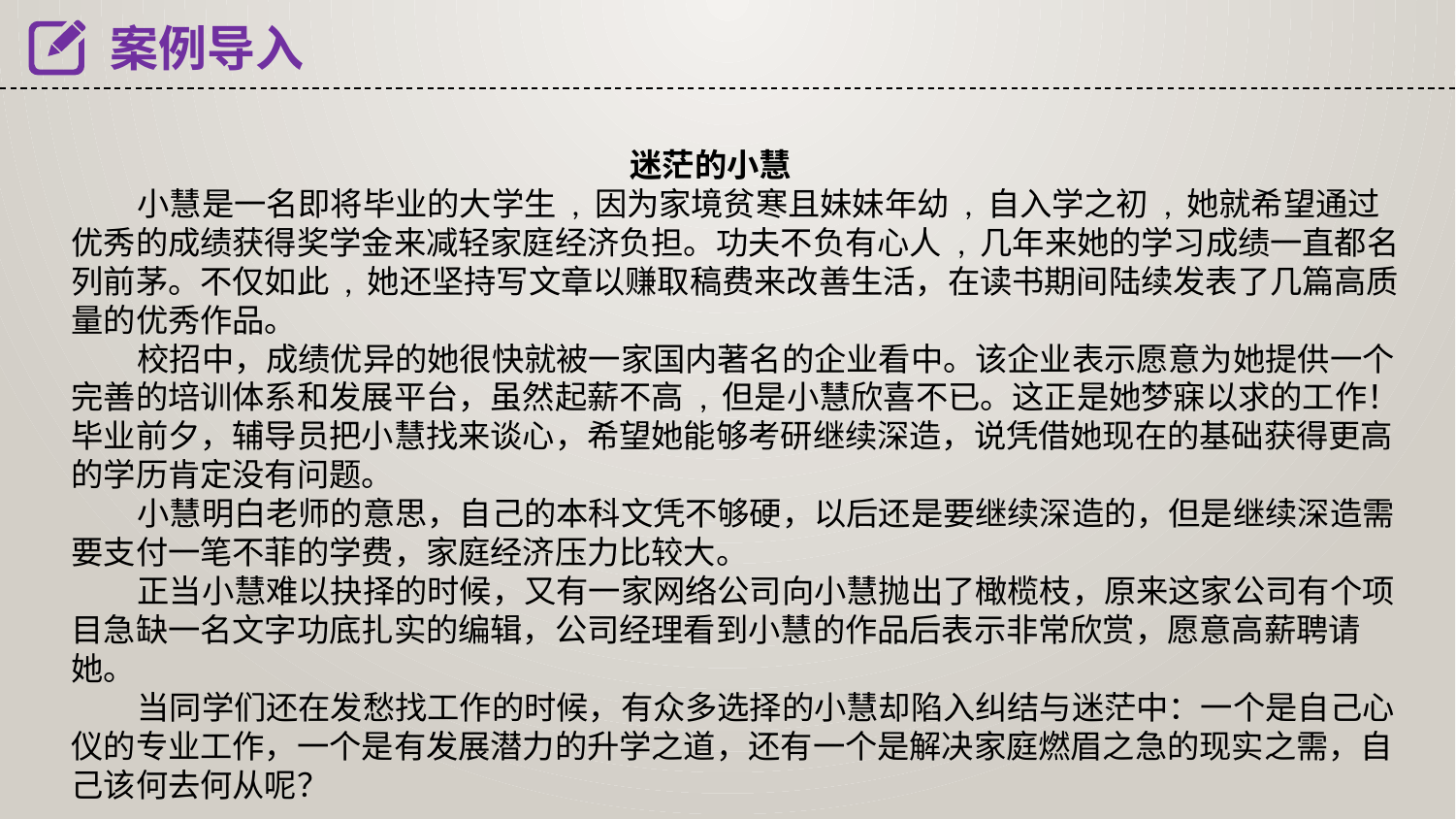

案例导入

迷茫的小慧
        小慧是一名即将毕业的大学生 , 因为家境贫寒且妹妹年幼 , 自入学之初 , 她就希望通过优秀的成绩获得奖学金来减轻家庭经济负担。功夫不负有心人 , 几年来她的学习成绩一直都名列前茅。不仅如此 , 她还坚持写文章以赚取稿费来改善生活，在读书期间陆续发表了几篇高质量的优秀作品。
        校招中，成绩优异的她很快就被一家国内著名的企业看中。该企业表示愿意为她提供一个完善的培训体系和发展平台，虽然起薪不高 , 但是小慧欣喜不已。这正是她梦寐以求的工作！
毕业前夕，辅导员把小慧找来谈心，希望她能够考研继续深造，说凭借她现在的基础获得更高的学历肯定没有问题。
        小慧明白老师的意思，自己的本科文凭不够硬，以后还是要继续深造的，但是继续深造需要支付一笔不菲的学费，家庭经济压力比较大。
        正当小慧难以抉择的时候，又有一家网络公司向小慧抛出了橄榄枝，原来这家公司有个项目急缺一名文字功底扎实的编辑，公司经理看到小慧的作品后表示非常欣赏，愿意高薪聘请她。
        当同学们还在发愁找工作的时候，有众多选择的小慧却陷入纠结与迷茫中：一个是自己心仪的专业工作，一个是有发展潜力的升学之道，还有一个是解决家庭燃眉之急的现实之需，自己该何去何从呢？
4